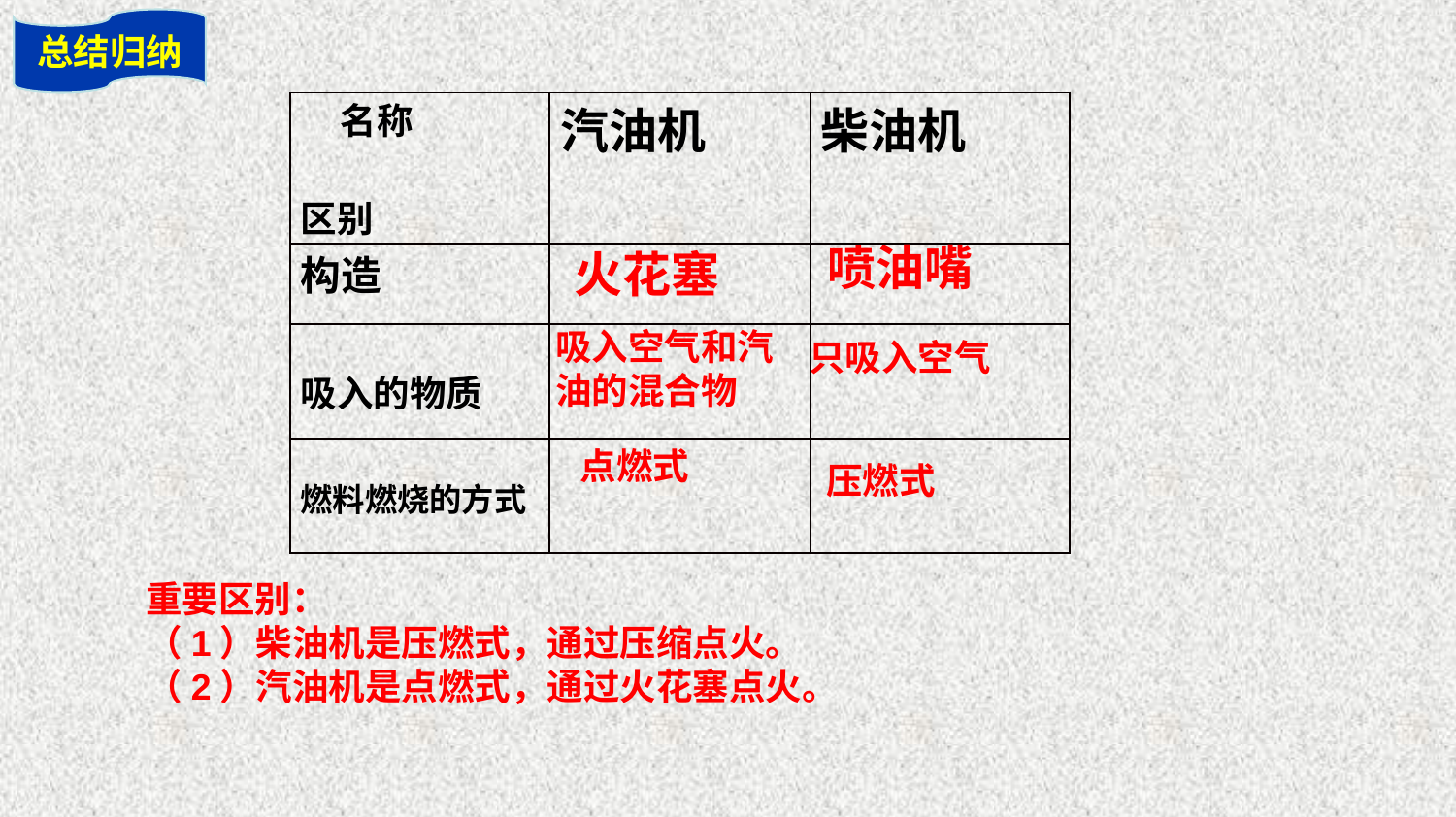

总结归纳
| 名称 区别 | 汽油机 | 柴油机 |
| --- | --- | --- |
| 构造 |  |  |
| 吸入的物质 |  |  |
| 燃料燃烧的方式 |  |  |
喷油嘴

火花塞

吸入空气和汽油的混合物
只吸入空气

点燃式

压燃式

重要区别：
（1）柴油机是压燃式，通过压缩点火。
（2）汽油机是点燃式，通过火花塞点火。